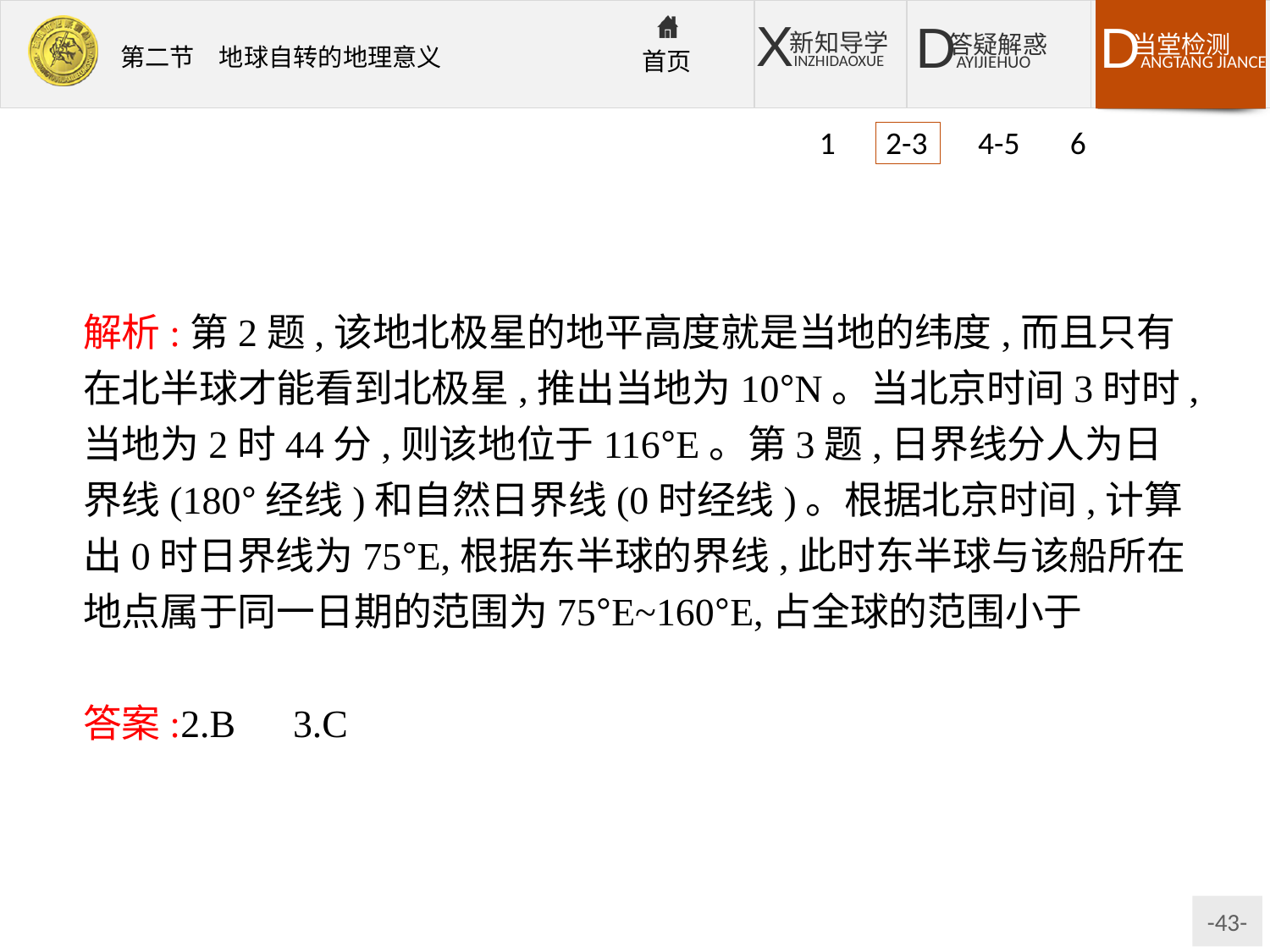

1       2-3       4-5       6

解析:第2题,该地北极星的地平高度就是当地的纬度,而且只有在北半球才能看到北极星,推出当地为10°N。当北京时间3时时,当地为2时44分,则该地位于116°E。第3题,日界线分人为日界线(180°经线)和自然日界线(0时经线)。根据北京时间,计算出0时日界线为75°E,根据东半球的界线,此时东半球与该船所在地点属于同一日期的范围为75°E~160°E,占全球的范围小于1/4。
答案:2.B　3.C